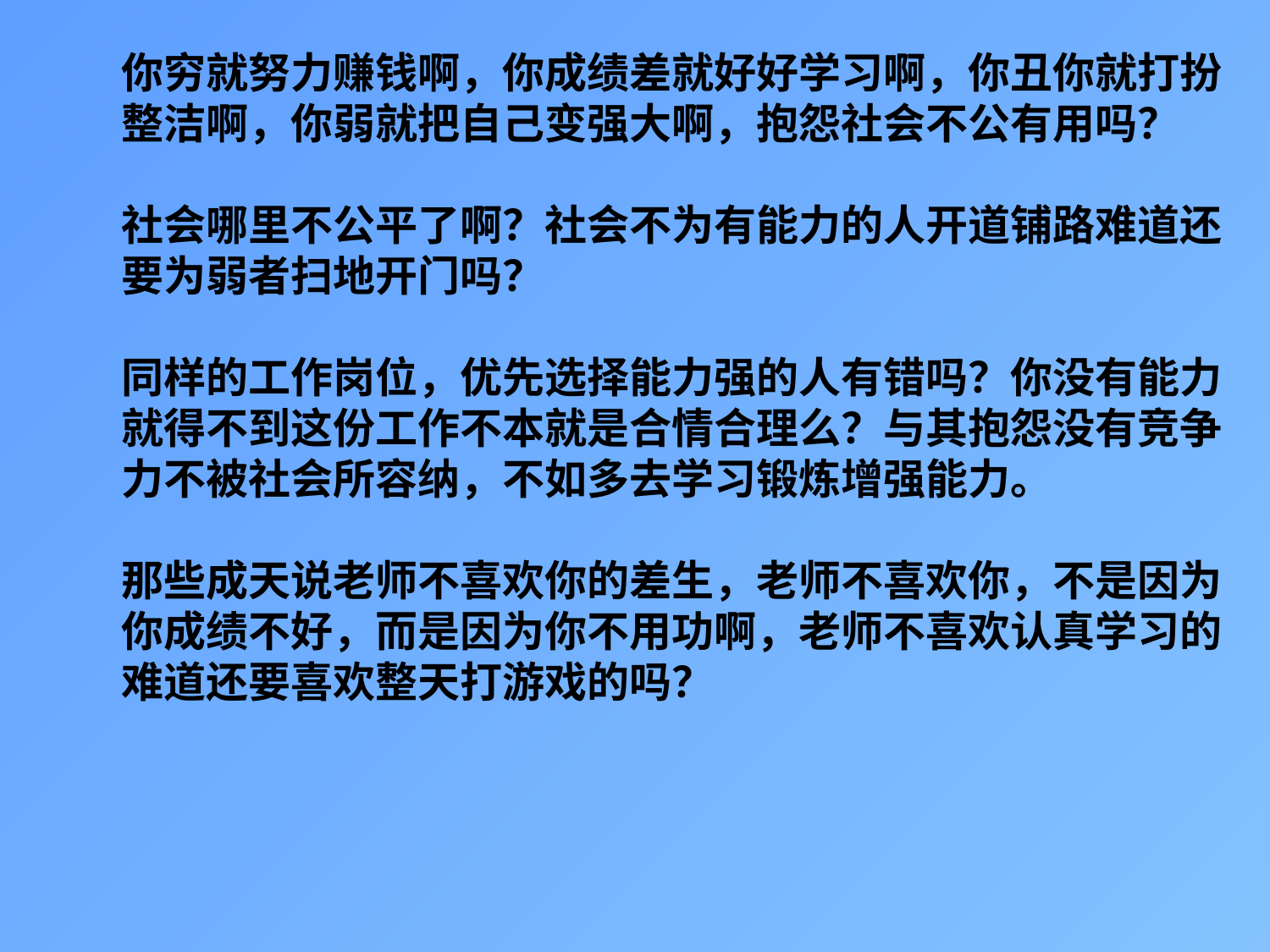

你穷就努力赚钱啊，你成绩差就好好学习啊，你丑你就打扮整洁啊，你弱就把自己变强大啊，抱怨社会不公有用吗？

社会哪里不公平了啊？社会不为有能力的人开道铺路难道还要为弱者扫地开门吗？

同样的工作岗位，优先选择能力强的人有错吗？你没有能力就得不到这份工作不本就是合情合理么？与其抱怨没有竞争力不被社会所容纳，不如多去学习锻炼增强能力。

那些成天说老师不喜欢你的差生，老师不喜欢你，不是因为你成绩不好，而是因为你不用功啊，老师不喜欢认真学习的难道还要喜欢整天打游戏的吗？